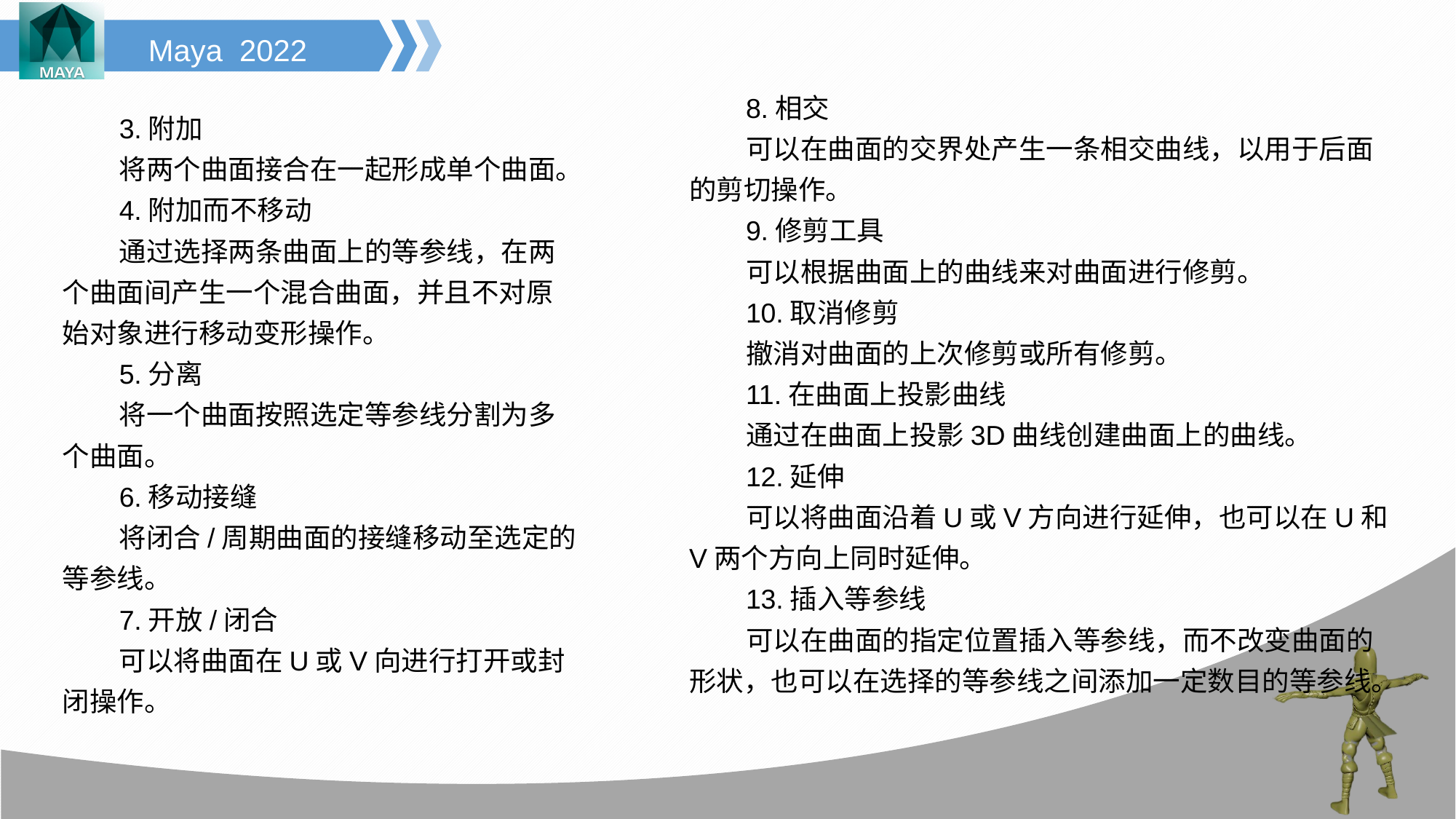

8.相交
可以在曲面的交界处产生一条相交曲线，以用于后面的剪切操作。
9.修剪工具
可以根据曲面上的曲线来对曲面进行修剪。
10.取消修剪
撤消对曲面的上次修剪或所有修剪。
11.在曲面上投影曲线
通过在曲面上投影3D曲线创建曲面上的曲线。
12.延伸
可以将曲面沿着U或V方向进行延伸，也可以在U和V两个方向上同时延伸。
13.插入等参线
可以在曲面的指定位置插入等参线，而不改变曲面的形状，也可以在选择的等参线之间添加一定数目的等参线。

3.附加
将两个曲面接合在一起形成单个曲面。
4.附加而不移动
通过选择两条曲面上的等参线，在两个曲面间产生一个混合曲面，并且不对原始对象进行移动变形操作。
5.分离
将一个曲面按照选定等参线分割为多个曲面。
6.移动接缝
将闭合/周期曲面的接缝移动至选定的等参线。
7.开放/闭合
可以将曲面在U或V向进行打开或封闭操作。